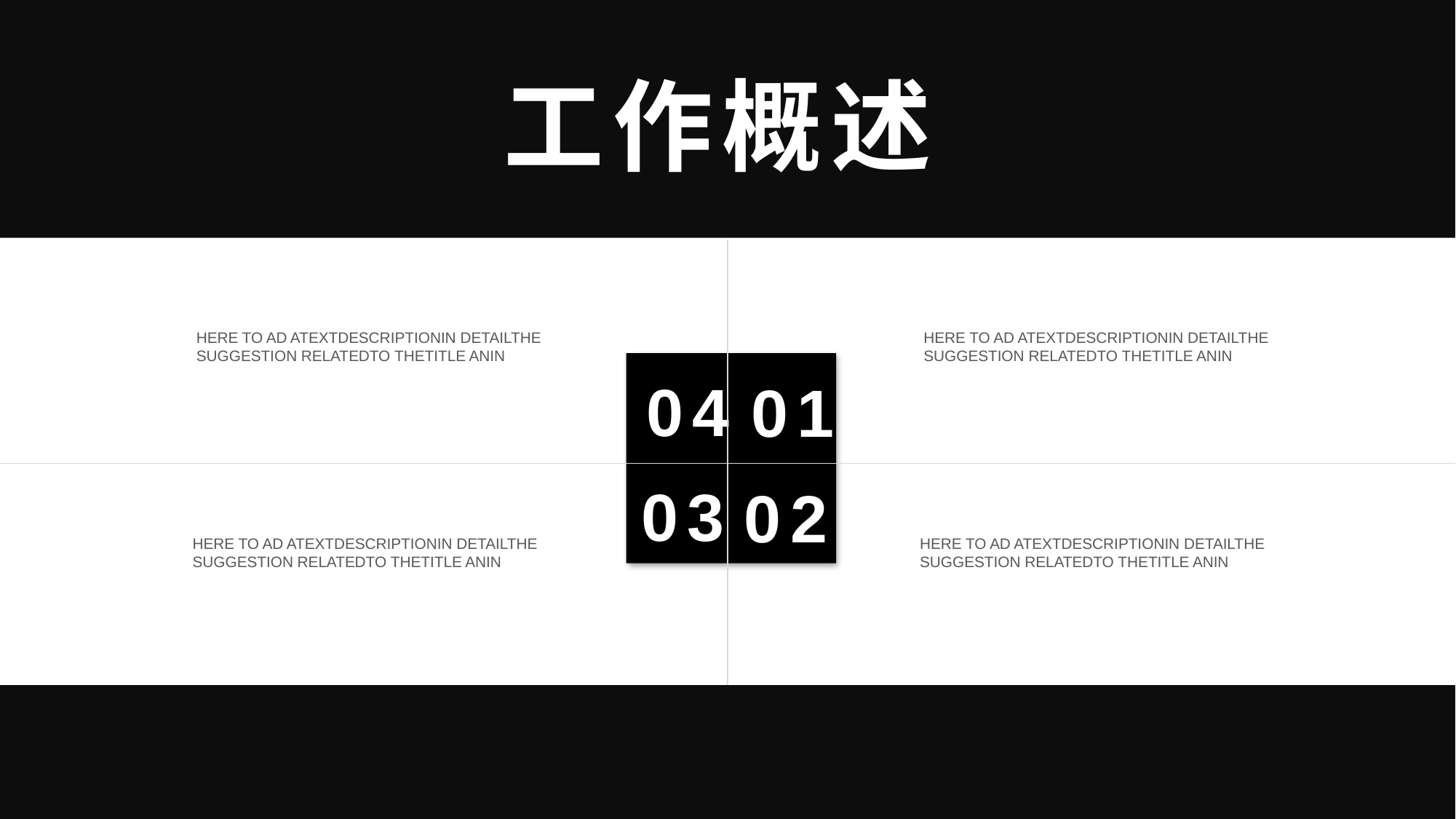

工作概述
HERE TO AD ATEXTDESCRIPTIONIN DETAILTHE SUGGESTION RELATEDTO THETITLE ANIN
HERE TO AD ATEXTDESCRIPTIONIN DETAILTHE SUGGESTION RELATEDTO THETITLE ANIN

04
01
03
02
HERE TO AD ATEXTDESCRIPTIONIN DETAILTHE SUGGESTION RELATEDTO THETITLE ANIN
HERE TO AD ATEXTDESCRIPTIONIN DETAILTHE SUGGESTION RELATEDTO THETITLE ANIN